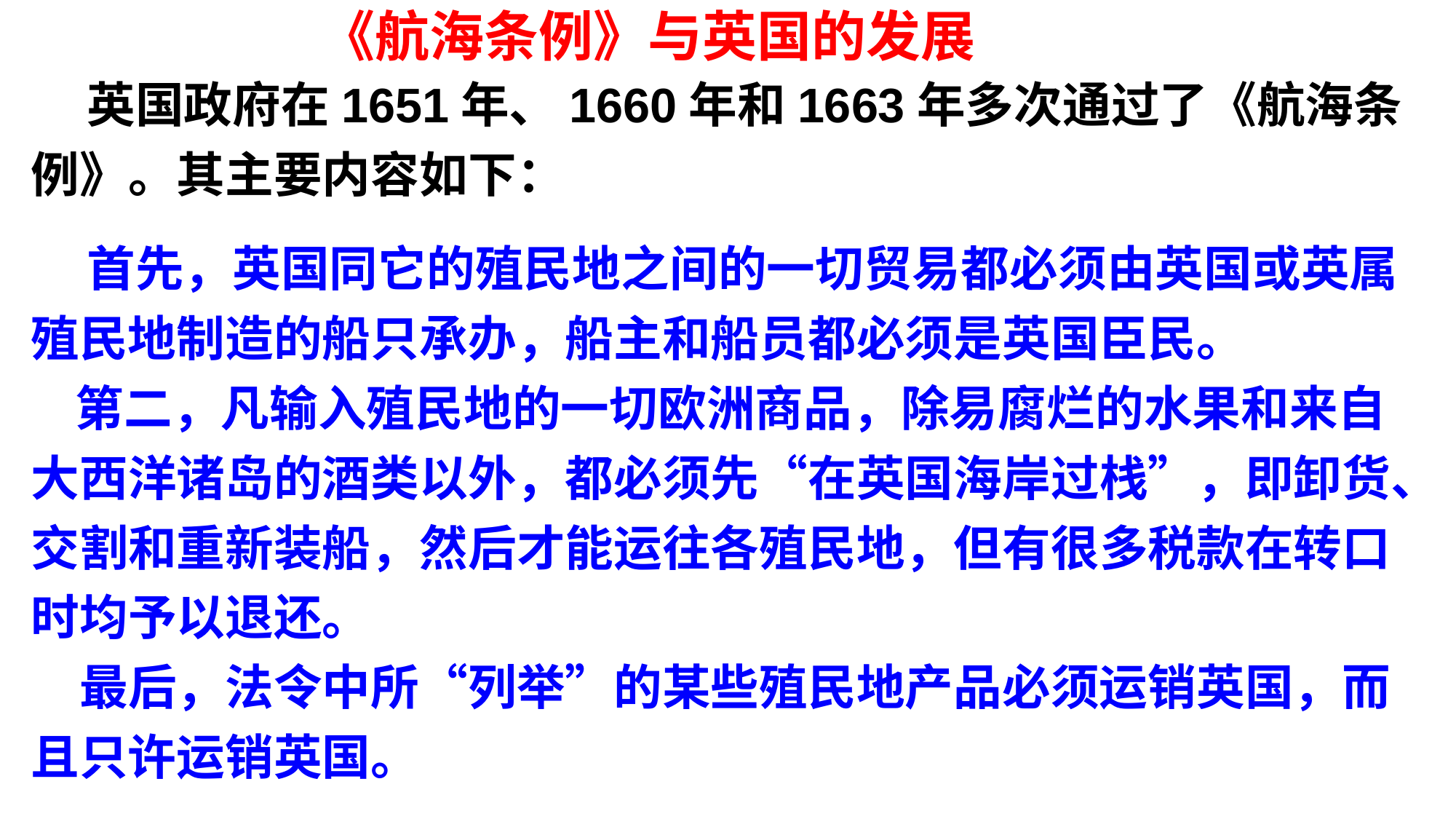

《航海条例》与英国的发展
    英国政府在1651年、1660年和1663年多次通过了《航海条例》。其主要内容如下：
    首先，英国同它的殖民地之间的一切贸易都必须由英国或英属殖民地制造的船只承办，船主和船员都必须是英国臣民。
    第二，凡输入殖民地的一切欧洲商品，除易腐烂的水果和来自大西洋诸岛的酒类以外，都必须先“在英国海岸过栈”，即卸货、交割和重新装船，然后才能运往各殖民地，但有很多税款在转口时均予以退还。
　最后，法令中所“列举”的某些殖民地产品必须运销英国，而且只许运销英国。